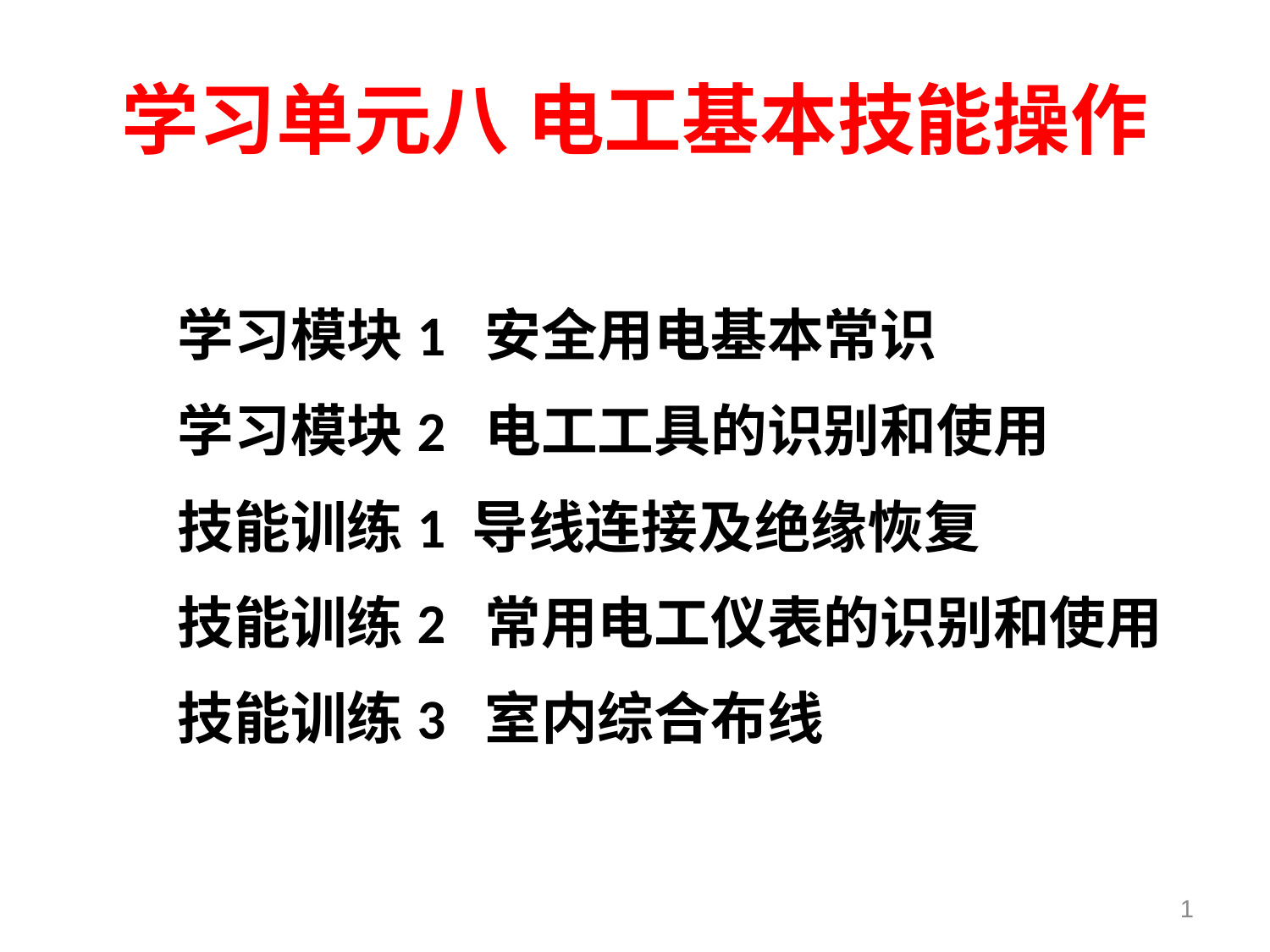

# 学习单元八 电工基本技能操作
学习模块1  安全用电基本常识
学习模块2  电工工具的识别和使用
技能训练1 导线连接及绝缘恢复
技能训练2  常用电工仪表的识别和使用
技能训练3  室内综合布线
1